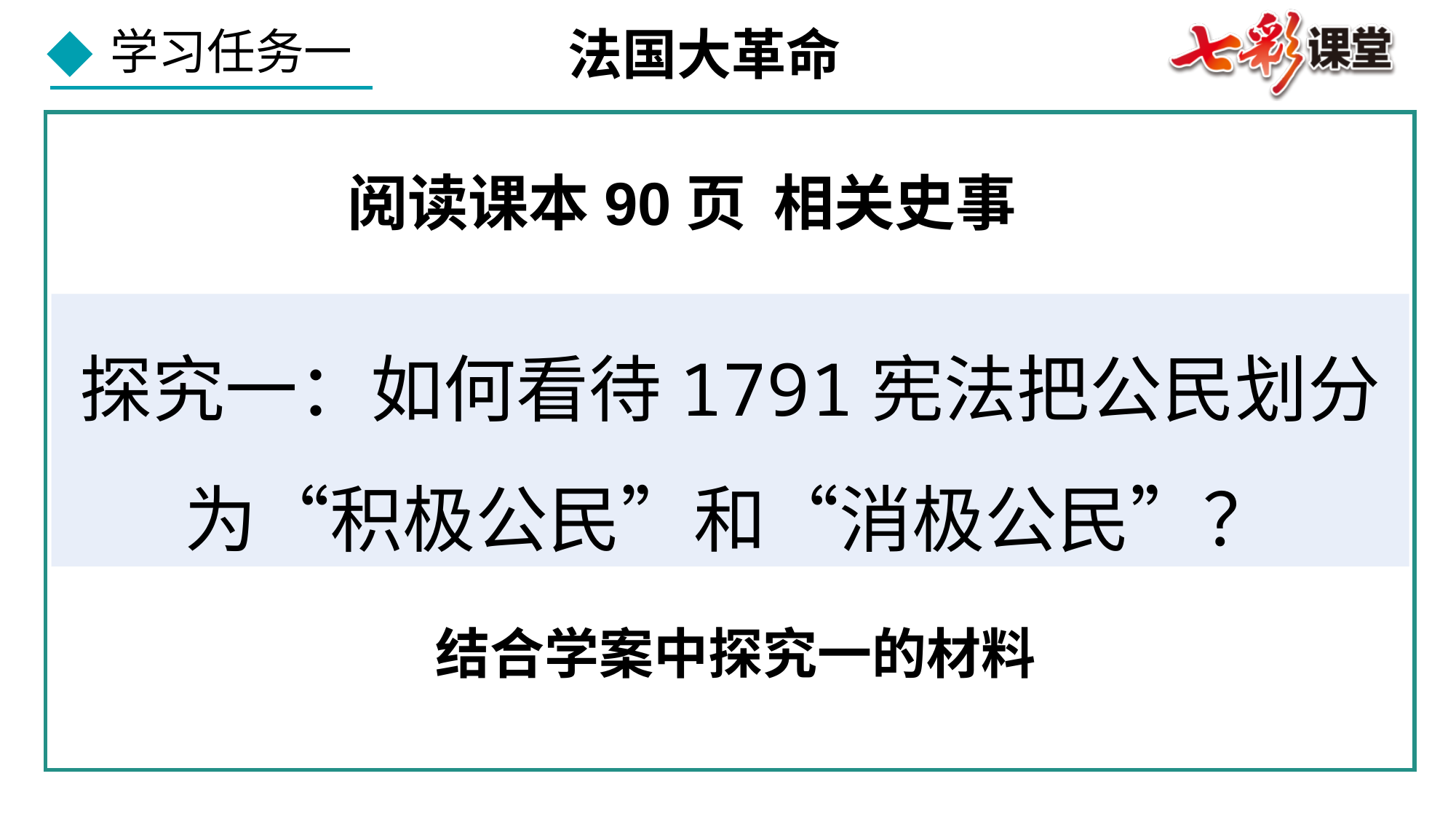

法国大革命
阅读课本90页  相关史事
探究一：如何看待1791宪法把公民划分为“积极公民”和“消极公民”？
结合学案中探究一的材料